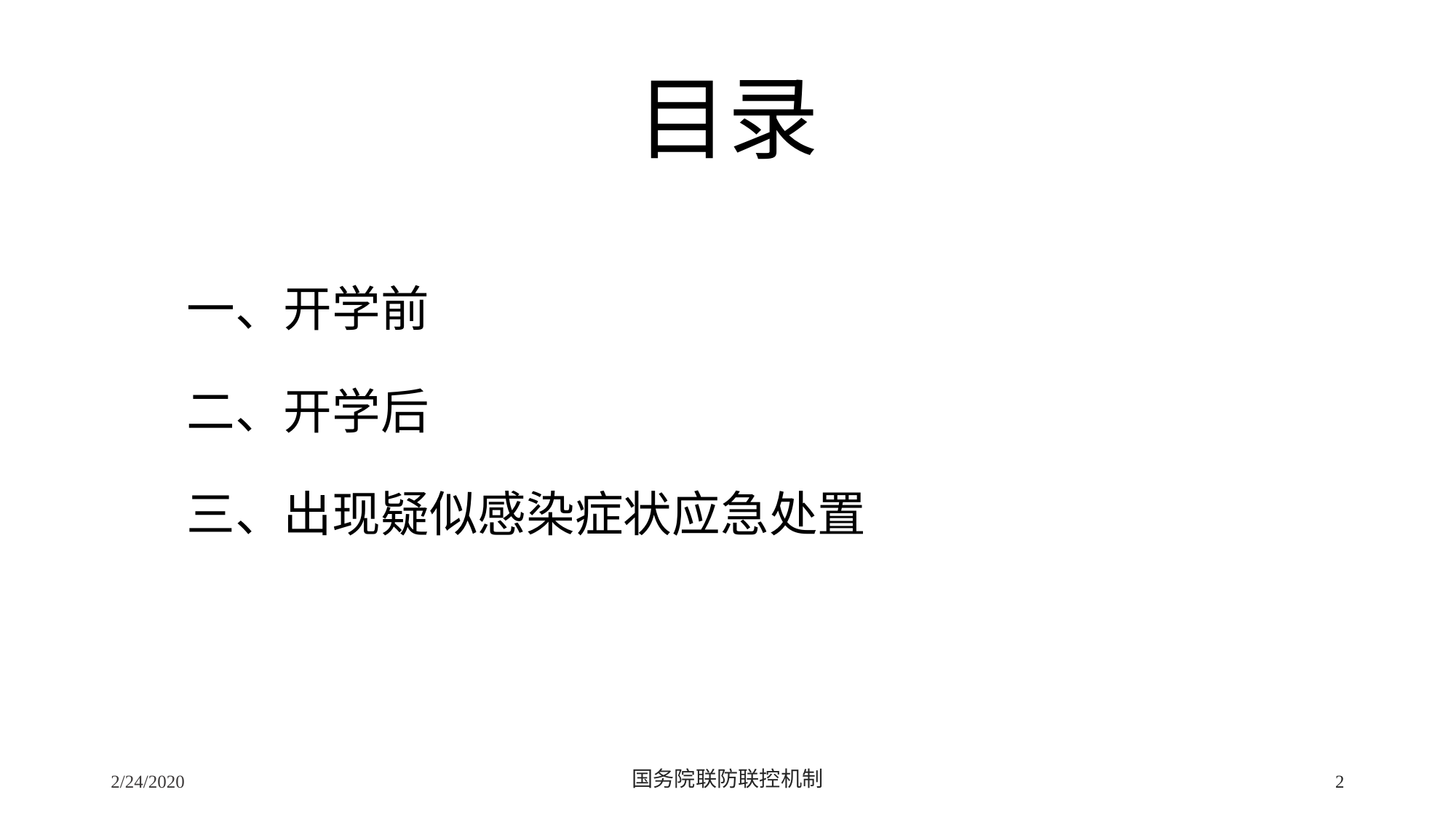

# 目录
一、开学前
二、开学后
三、出现疑似感染症状应急处置
2/24/2020
国务院联防联控机制
2